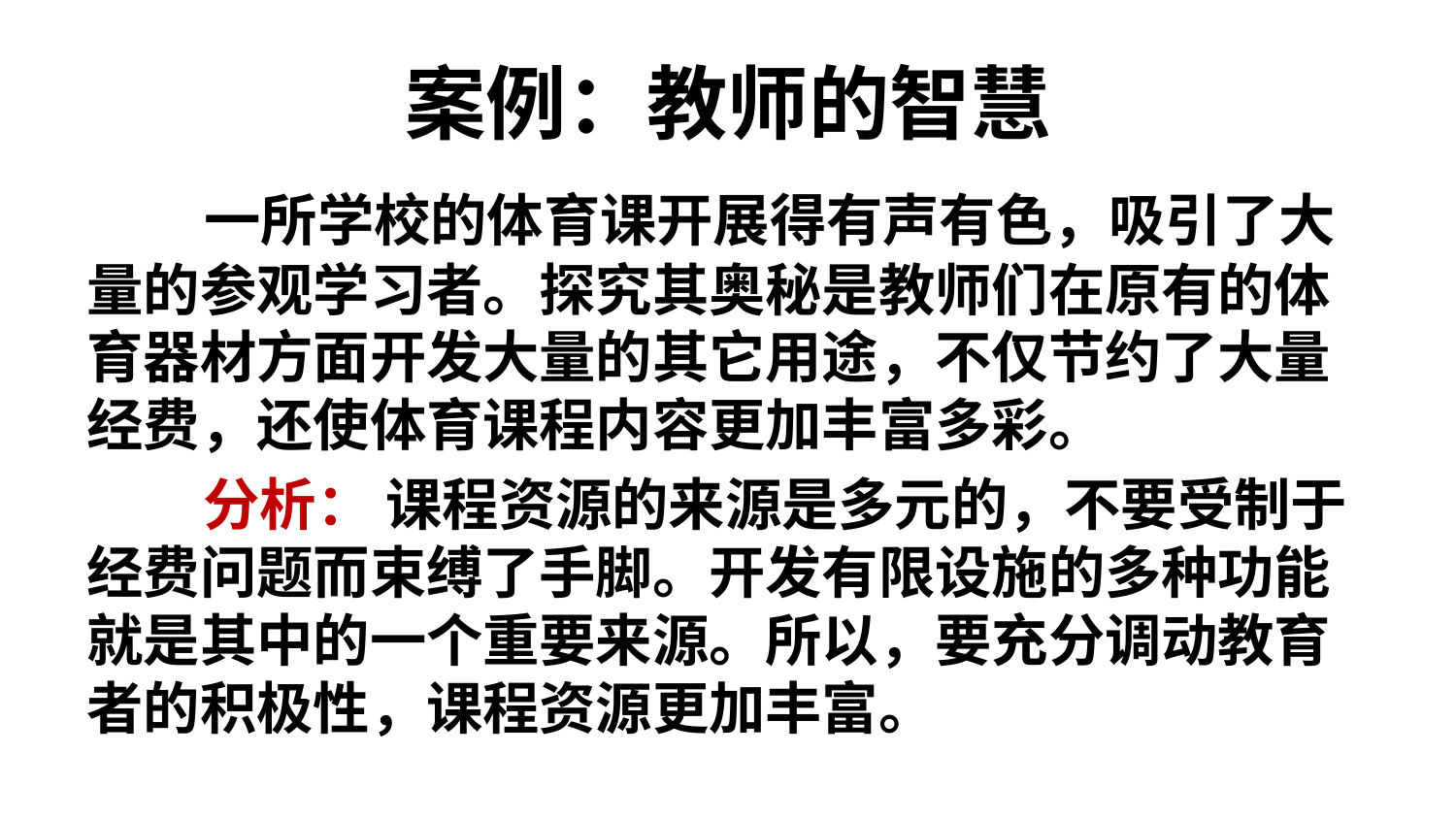

# 案例：教师的智慧
       一所学校的体育课开展得有声有色，吸引了大量的参观学习者。探究其奥秘是教师们在原有的体育器材方面开发大量的其它用途，不仅节约了大量经费，还使体育课程内容更加丰富多彩。
        分析： 课程资源的来源是多元的，不要受制于经费问题而束缚了手脚。开发有限设施的多种功能就是其中的一个重要来源。所以，要充分调动教育者的积极性，课程资源更加丰富。